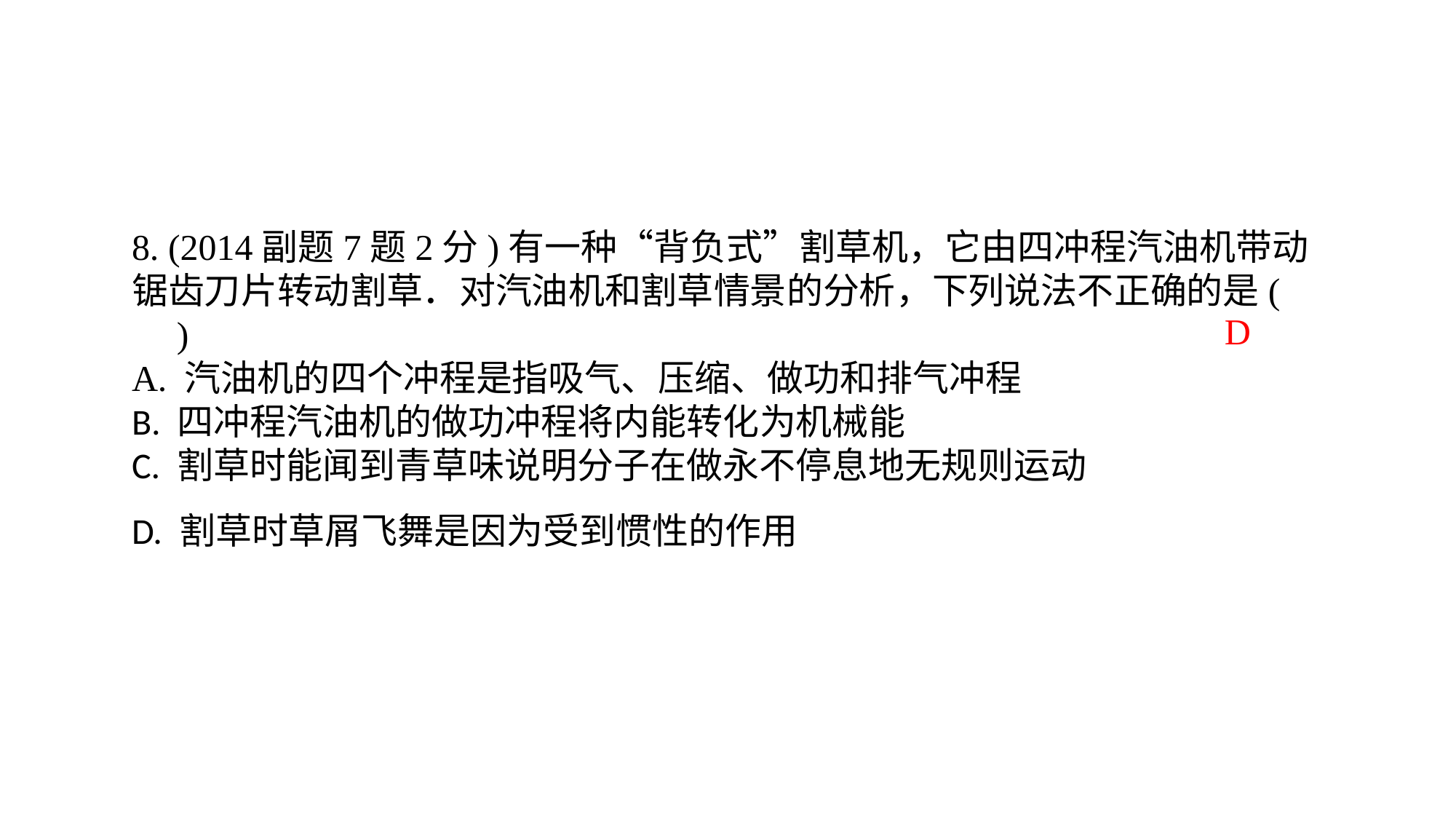

8. (2014副题7题2分)有一种“背负式”割草机，它由四冲程汽油机带动锯齿刀片转动割草．对汽油机和割草情景的分析，下列说法不正确的是(　　)A. 汽油机的四个冲程是指吸气、压缩、做功和排气冲程B. 四冲程汽油机的做功冲程将内能转化为机械能C. 割草时能闻到青草味说明分子在做永不停息地无规则运动D. 割草时草屑飞舞是因为受到惯性的作用
D